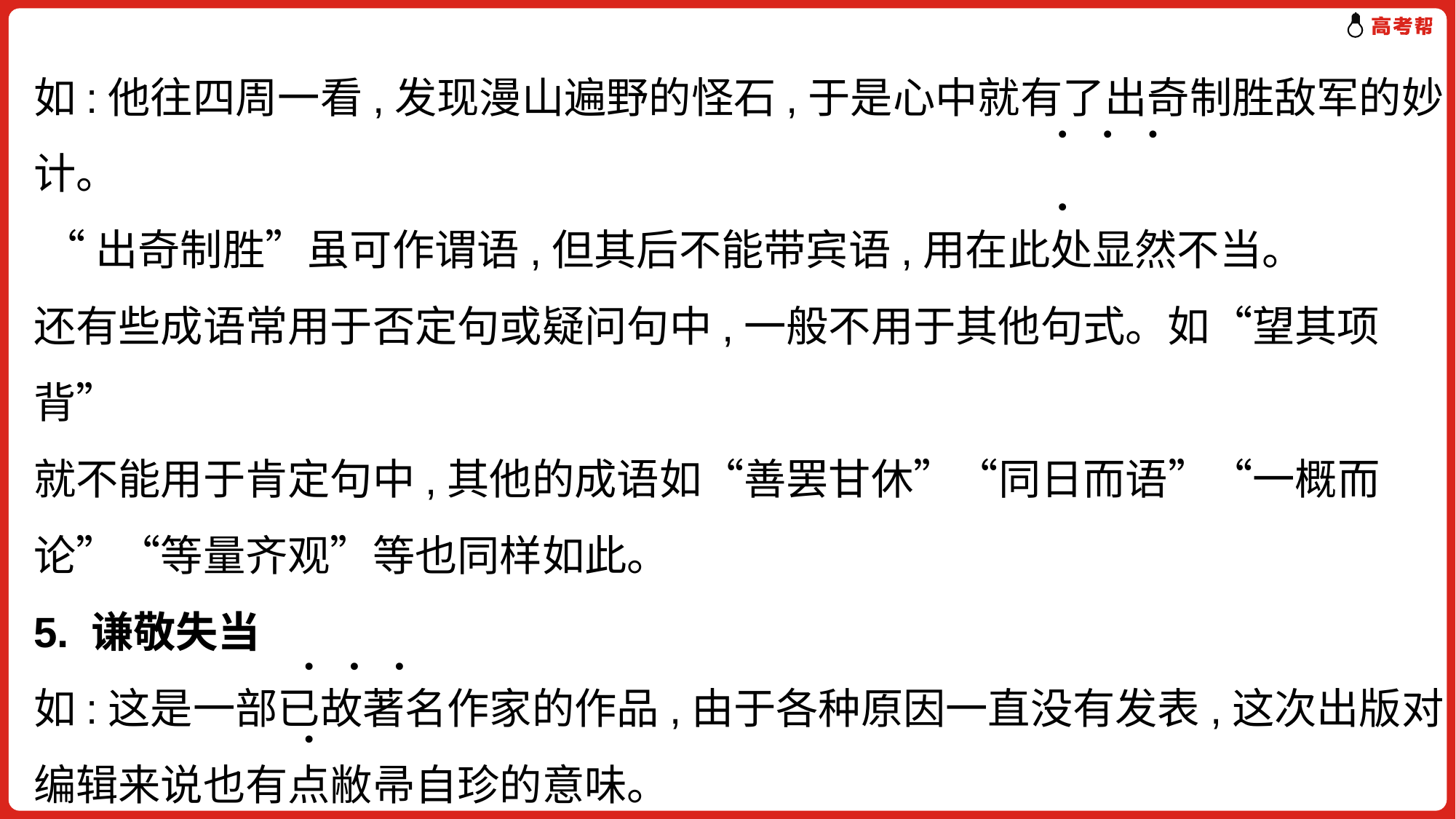

如:他往四周一看,发现漫山遍野的怪石,于是心中就有了出奇制胜敌军的妙计。
 “出奇制胜”虽可作谓语,但其后不能带宾语,用在此处显然不当。
还有些成语常用于否定句或疑问句中,一般不用于其他句式。如“望其项背”
就不能用于肯定句中,其他的成语如“善罢甘休”“同日而语”“一概而论”“等量齐观”等也同样如此。
5. 谦敬失当
如:这是一部已故著名作家的作品,由于各种原因一直没有发表,这次出版对编辑来说也有点敝帚自珍的意味。
“敝帚自珍”比喻东西虽不好,可是自己珍视。属于谦辞,只能对自己,不能对
.  .  .  .
.  .  .  .